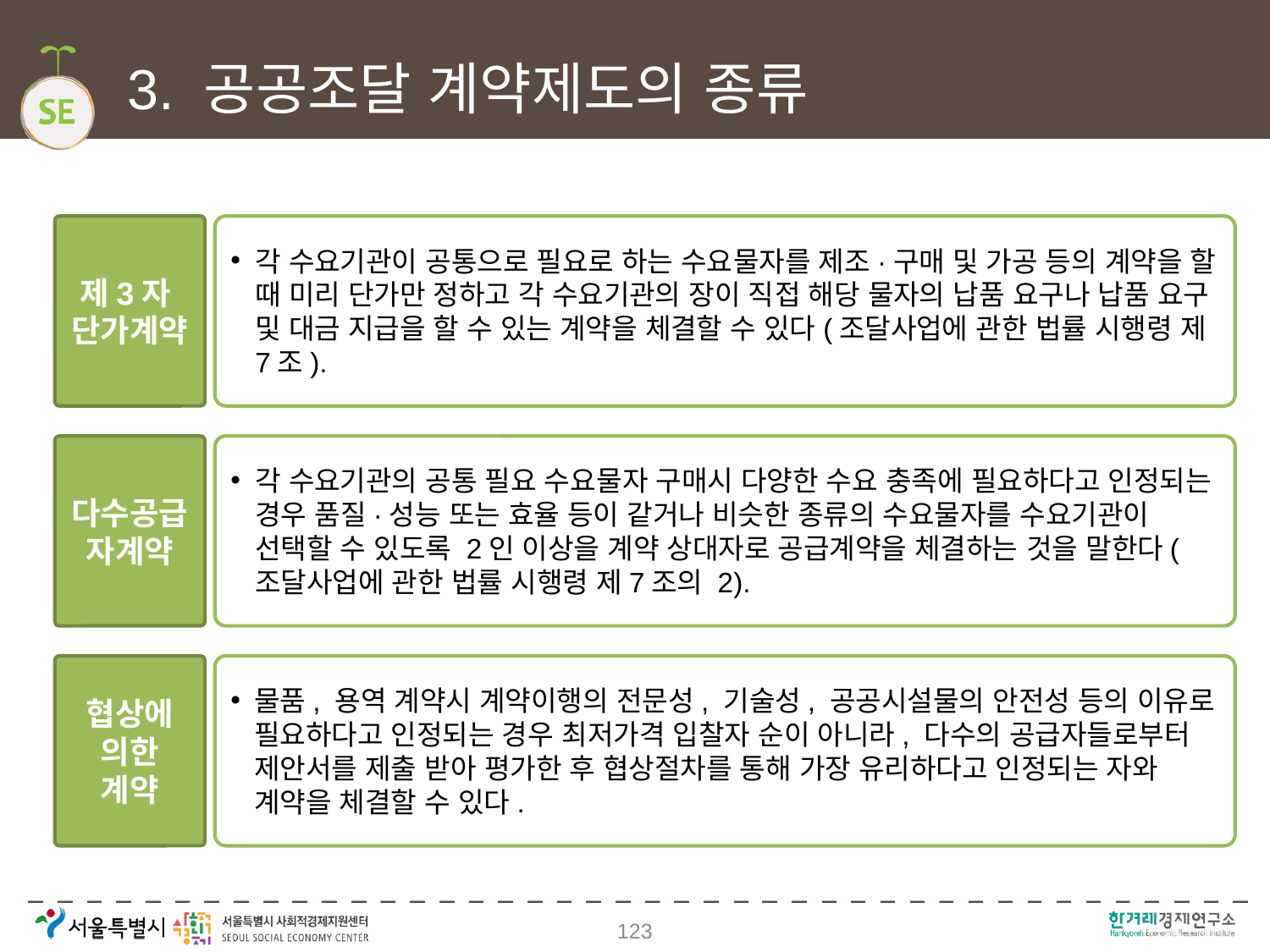

# 3. 공공조달 계약제도의 종류
제3자
단가계약
각 수요기관이 공통으로 필요로 하는 수요물자를 제조·구매 및 가공 등의 계약을 할 때 미리 단가만 정하고 각 수요기관의 장이 직접 해당 물자의 납품 요구나 납품 요구 및 대금 지급을 할 수 있는 계약을 체결할 수 있다(조달사업에 관한 법률 시행령 제7조).
다수공급자계약
각 수요기관의 공통 필요 수요물자 구매시 다양한 수요 충족에 필요하다고 인정되는 경우 품질·성능 또는 효율 등이 같거나 비슷한 종류의 수요물자를 수요기관이 선택할 수 있도록 2인 이상을 계약 상대자로 공급계약을 체결하는 것을 말한다(조달사업에 관한 법률 시행령 제7조의 2).
협상에 의한
계약
물품, 용역 계약시 계약이행의 전문성, 기술성, 공공시설물의 안전성 등의 이유로 필요하다고 인정되는 경우 최저가격 입찰자 순이 아니라, 다수의 공급자들로부터 제안서를 제출 받아 평가한 후 협상절차를 통해 가장 유리하다고 인정되는 자와 계약을 체결할 수 있다.
123